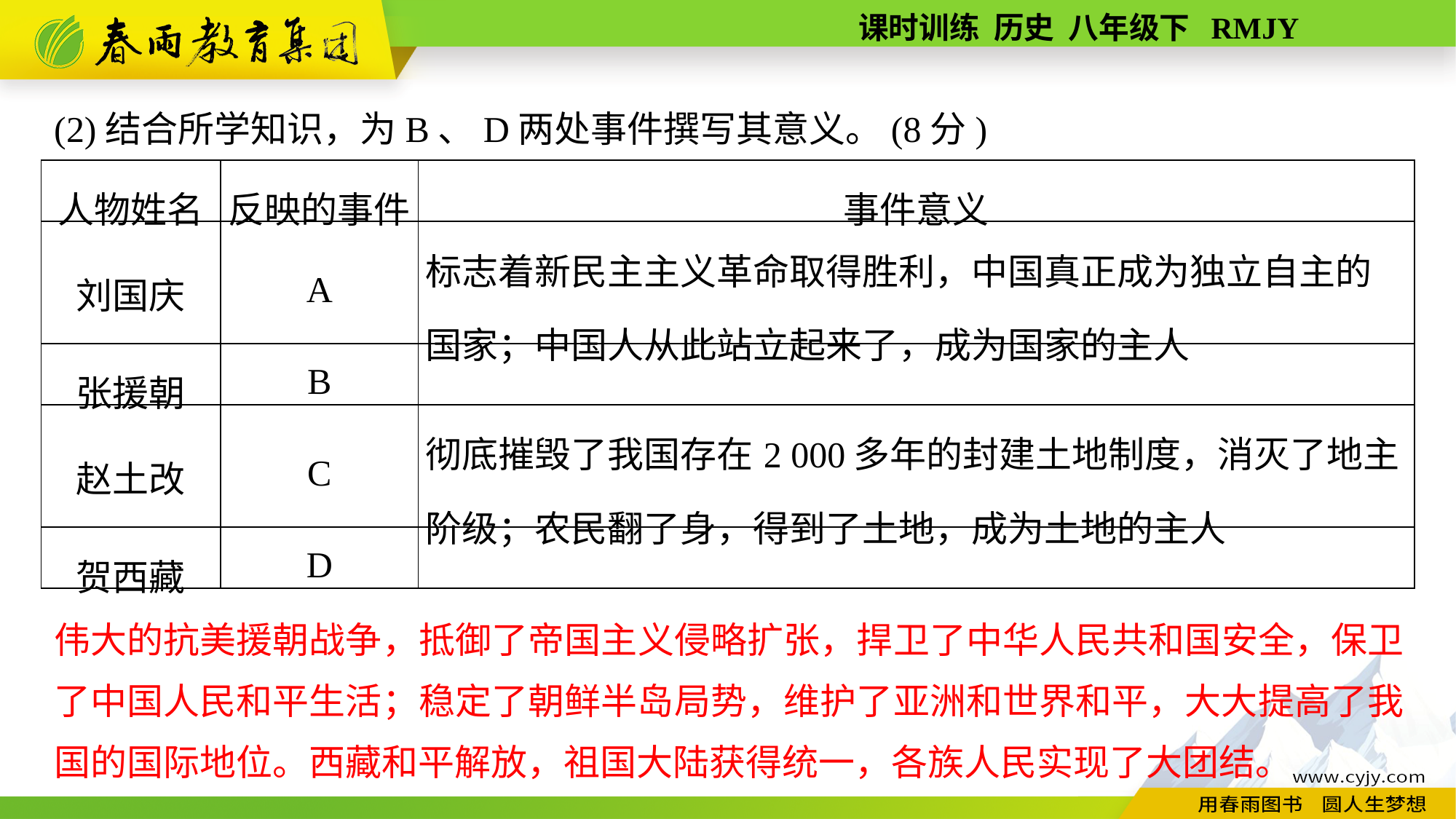

(2)结合所学知识，为B、D两处事件撰写其意义。(8分)
| 人物姓名 | 反映的事件 | 事件意义 |
| --- | --- | --- |
| 刘国庆 | A | 标志着新民主主义革命取得胜利，中国真正成为独立自主的国家；中国人从此站立起来了，成为国家的主人 |
| 张援朝 | B |  |
| 赵土改 | C | 彻底摧毁了我国存在2 000多年的封建土地制度，消灭了地主阶级；农民翻了身，得到了土地，成为土地的主人 |
| 贺西藏 | D |  |
伟大的抗美援朝战争，抵御了帝国主义侵略扩张，捍卫了中华人民共和国安全，保卫了中国人民和平生活；稳定了朝鲜半岛局势，维护了亚洲和世界和平，大大提高了我国的国际地位。西藏和平解放，祖国大陆获得统一，各族人民实现了大团结。